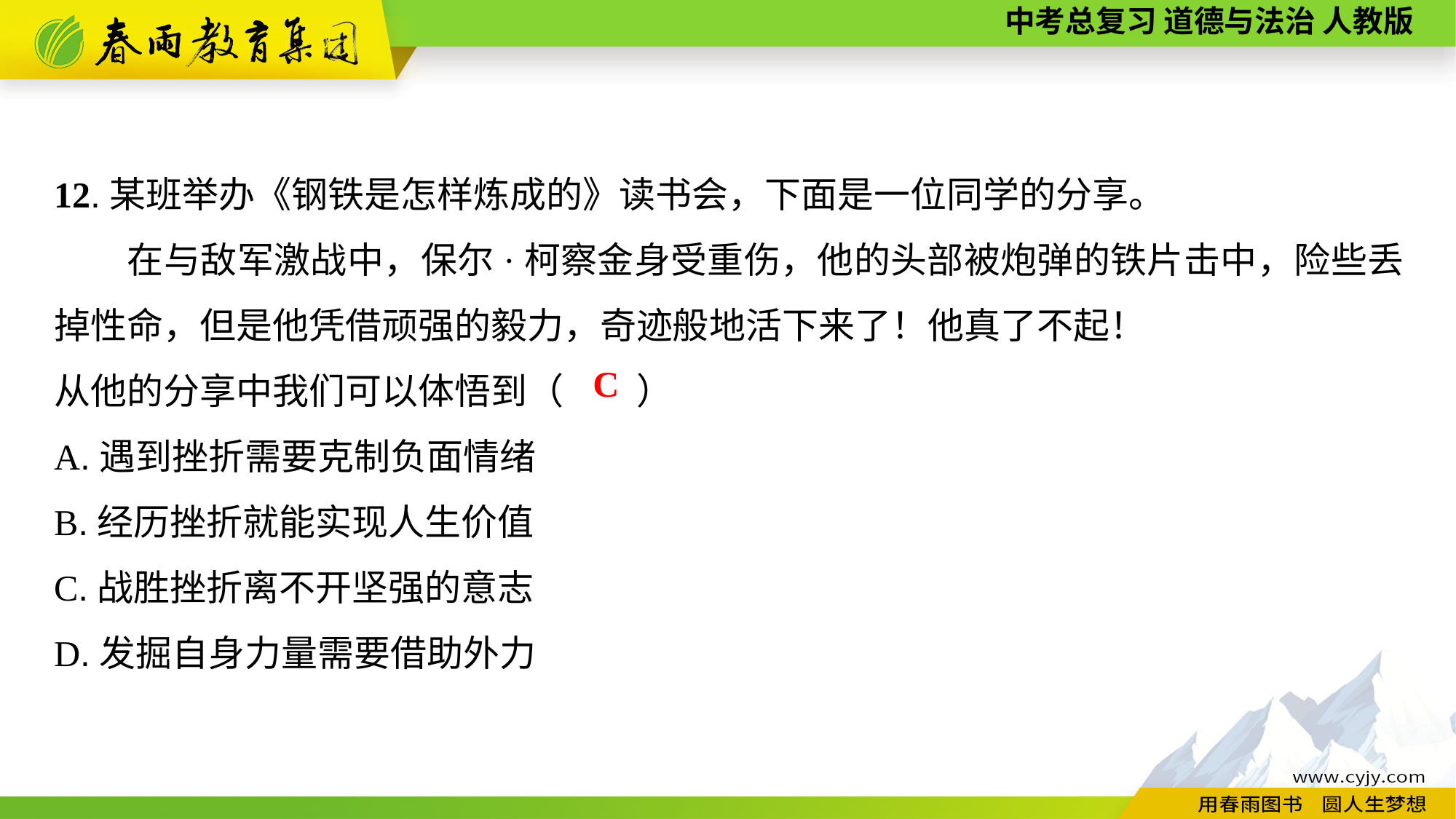

12.某班举办《钢铁是怎样炼成的》读书会，下面是一位同学的分享。
　　在与敌军激战中，保尔·柯察金身受重伤，他的头部被炮弹的铁片击中，险些丢掉性命，但是他凭借顽强的毅力，奇迹般地活下来了！他真了不起！
从他的分享中我们可以体悟到（　　）
A.遇到挫折需要克制负面情绪
B.经历挫折就能实现人生价值
C.战胜挫折离不开坚强的意志
D.发掘自身力量需要借助外力
C